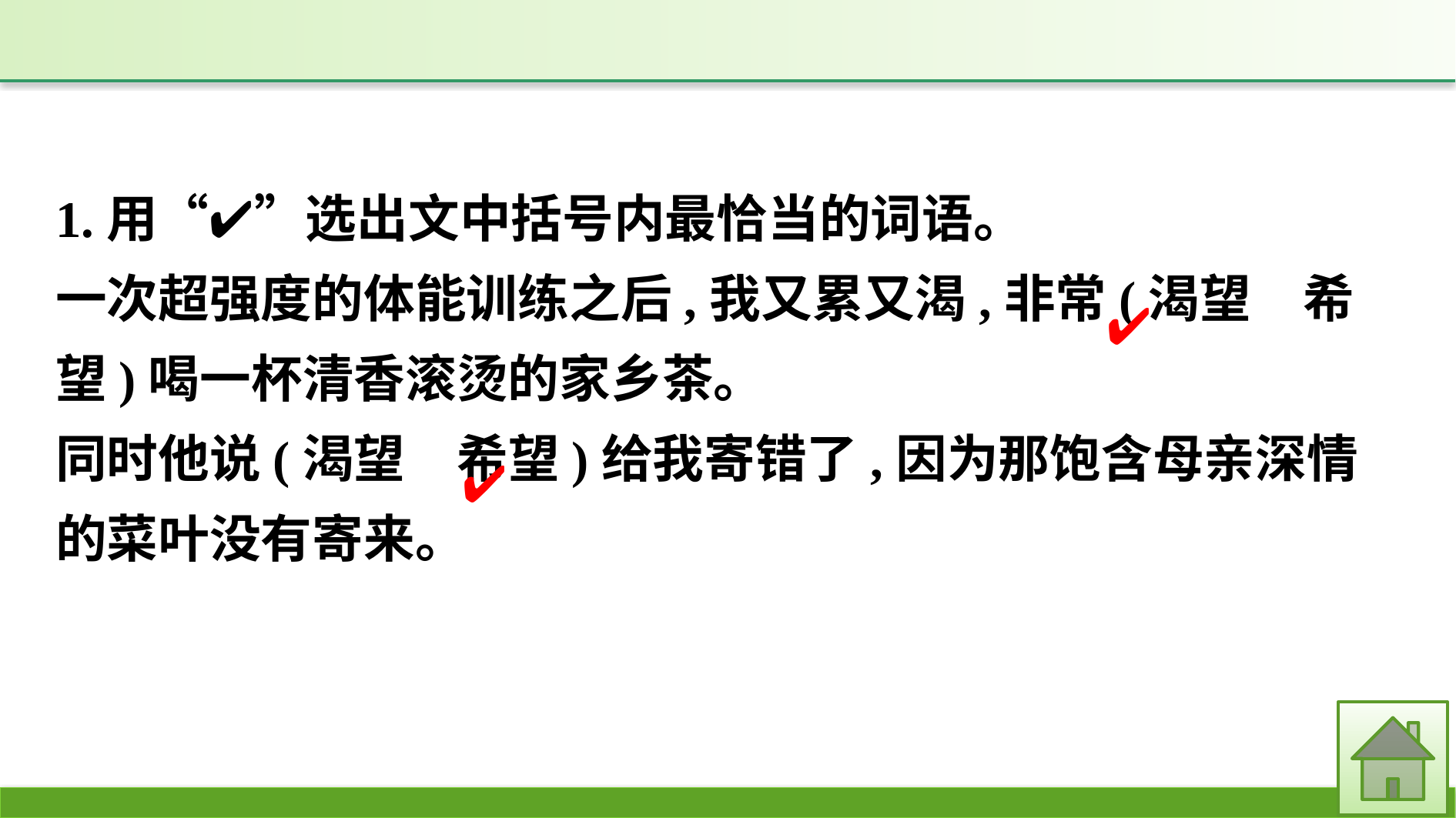

1.用“✔”选出文中括号内最恰当的词语。
一次超强度的体能训练之后,我又累又渴,非常(渴望　希望)喝一杯清香滚烫的家乡茶。
同时他说(渴望　希望)给我寄错了,因为那饱含母亲深情的菜叶没有寄来。
✔
✔